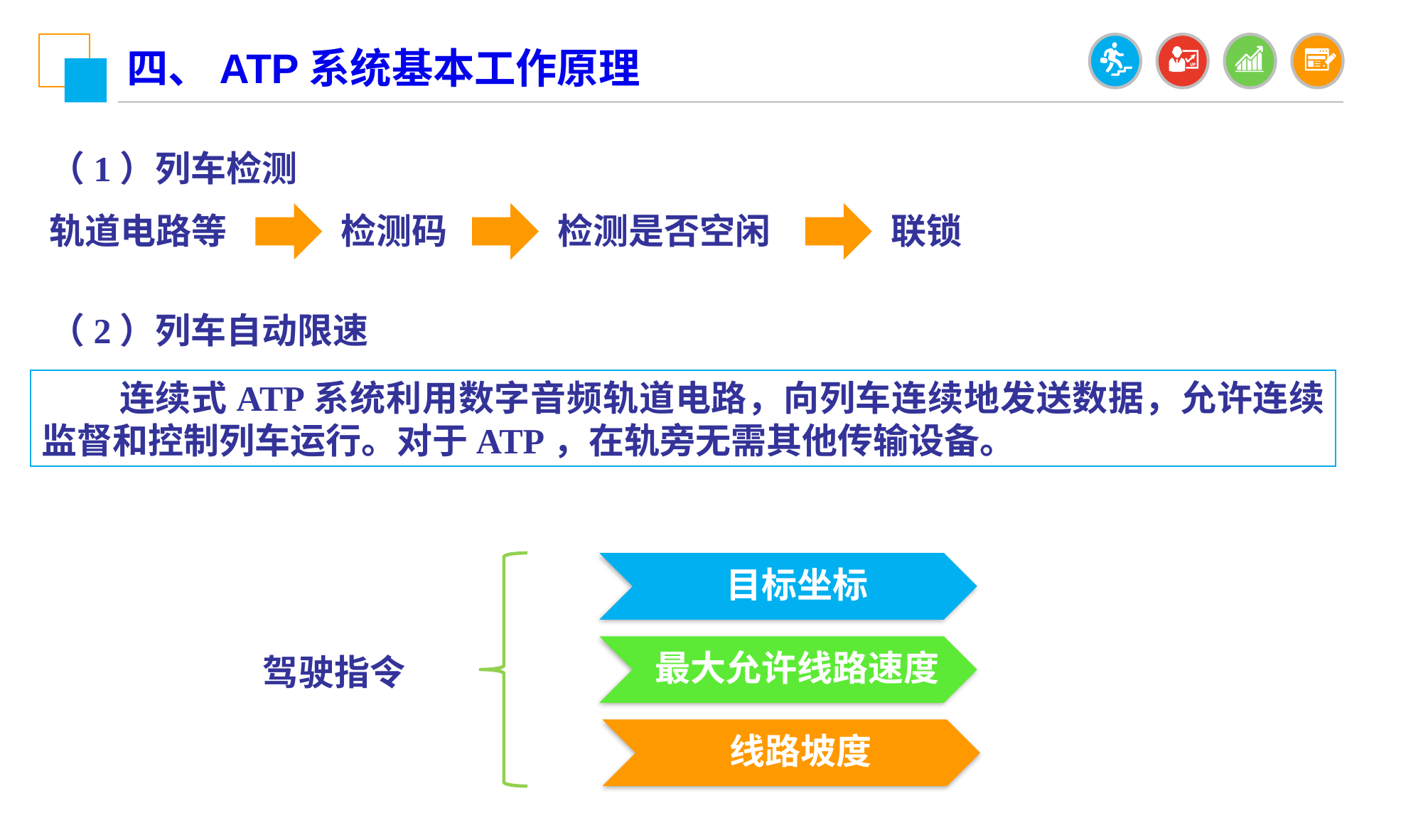

四、ATP系统基本工作原理
（1）列车检测
轨道电路等

检测码

检测是否空闲

联锁
（2）列车自动限速
        连续式ATP系统利用数字音频轨道电路，向列车连续地发送数据，允许连续监督和控制列车运行。对于ATP，在轨旁无需其他传输设备。

目标坐标

最大允许线路速度
驾驶指令

线路坡度